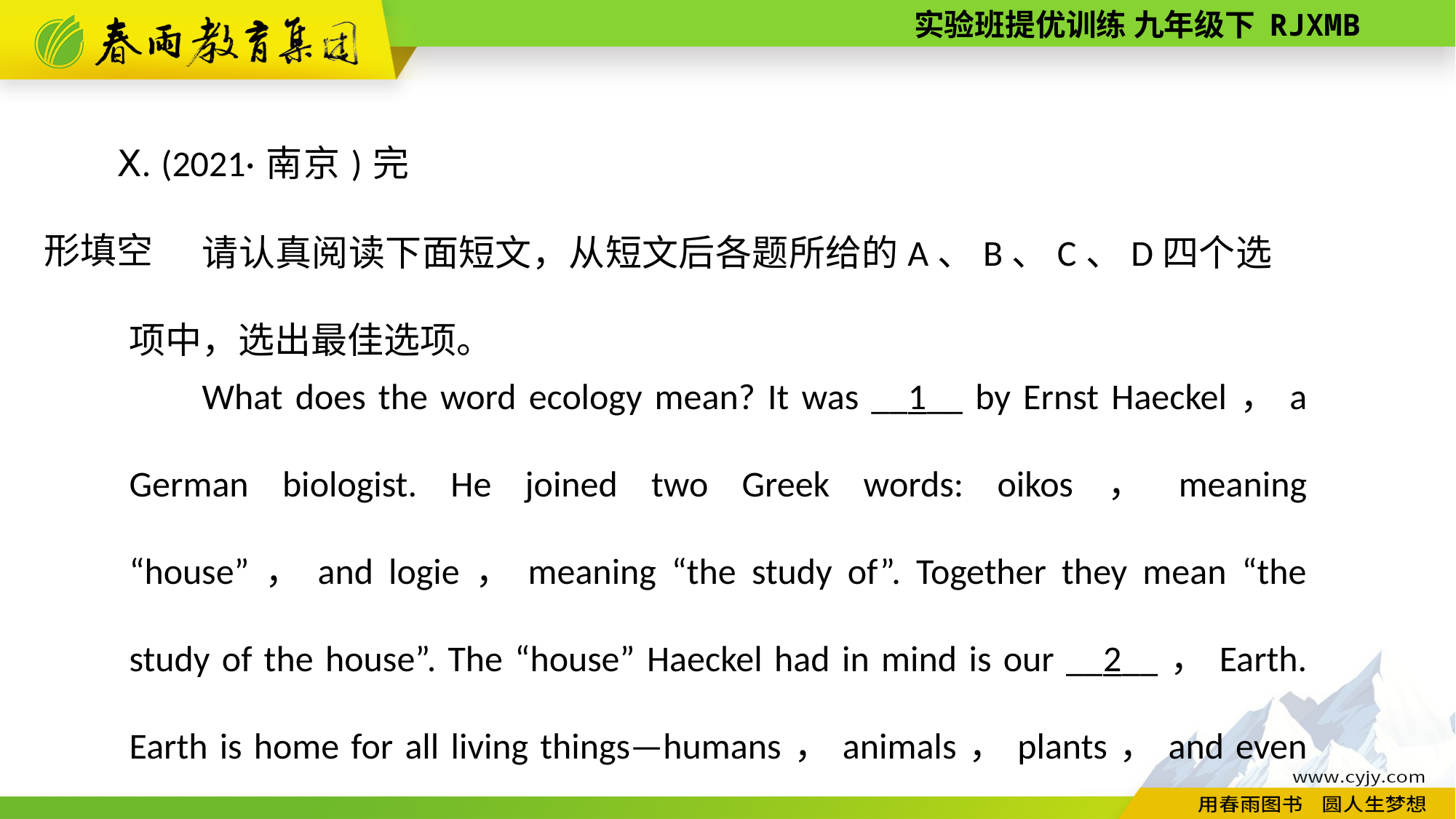

Ⅹ. (2021·南京)完形填空
请认真阅读下面短文，从短文后各题所给的A、B、C、D四个选项中，选出最佳选项。
What does the word ecology mean? It was __1__ by Ernst Haeckel，a German biologist. He joined two Greek words: oikos，meaning “house”，and logie，meaning “the study of”. Together they mean “the study of the house”. The “house” Haeckel had in mind is our __2__，Earth. Earth is home for all living things—humans，animals，plants，and even tiny microbes.